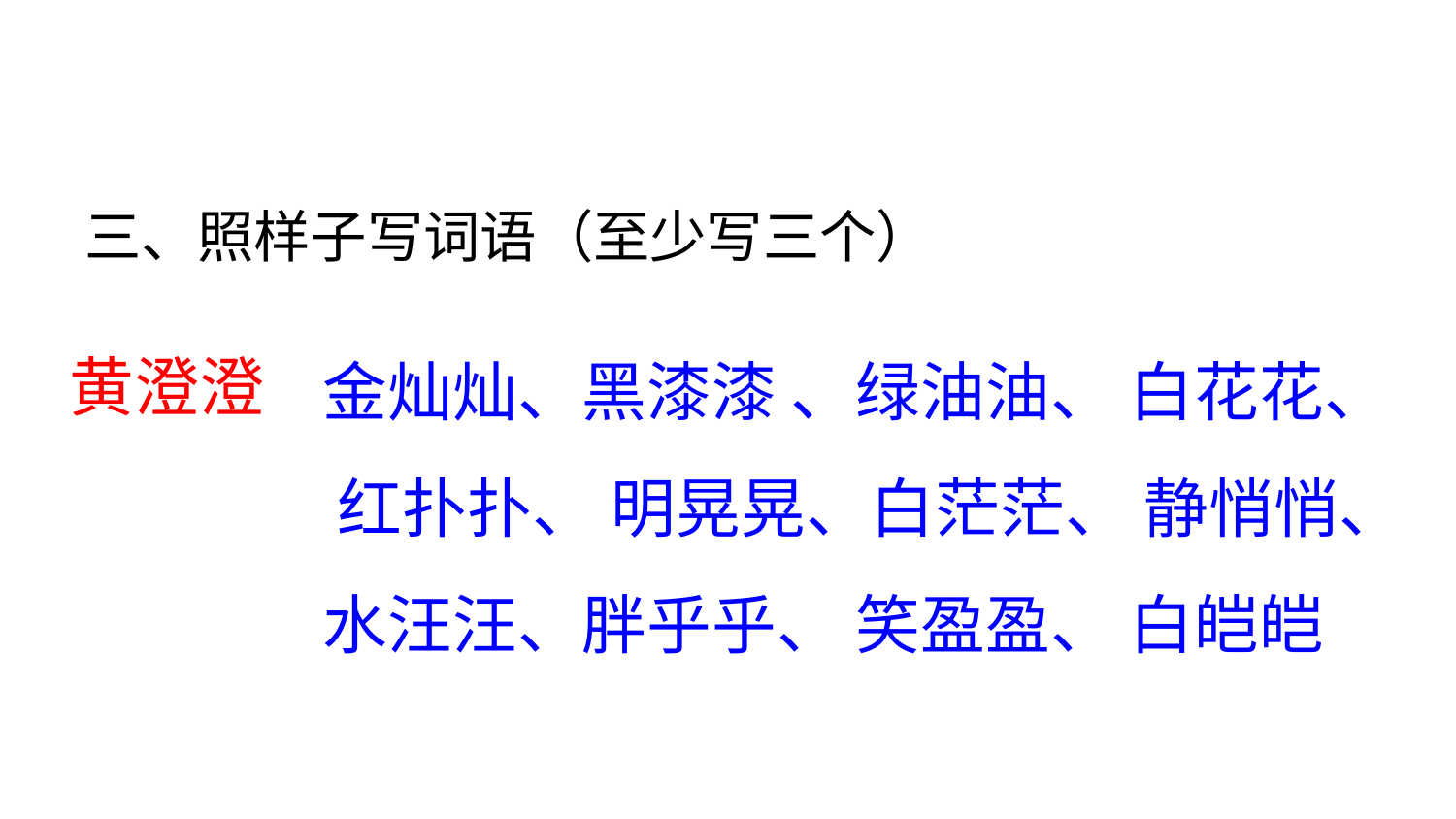

三、照样子写词语（至少写三个）
金灿灿、黑漆漆 、绿油油、 白花花、 红扑扑、 明晃晃、白茫茫、 静悄悄、水汪汪、胖乎乎、 笑盈盈、 白皑皑
黄澄澄